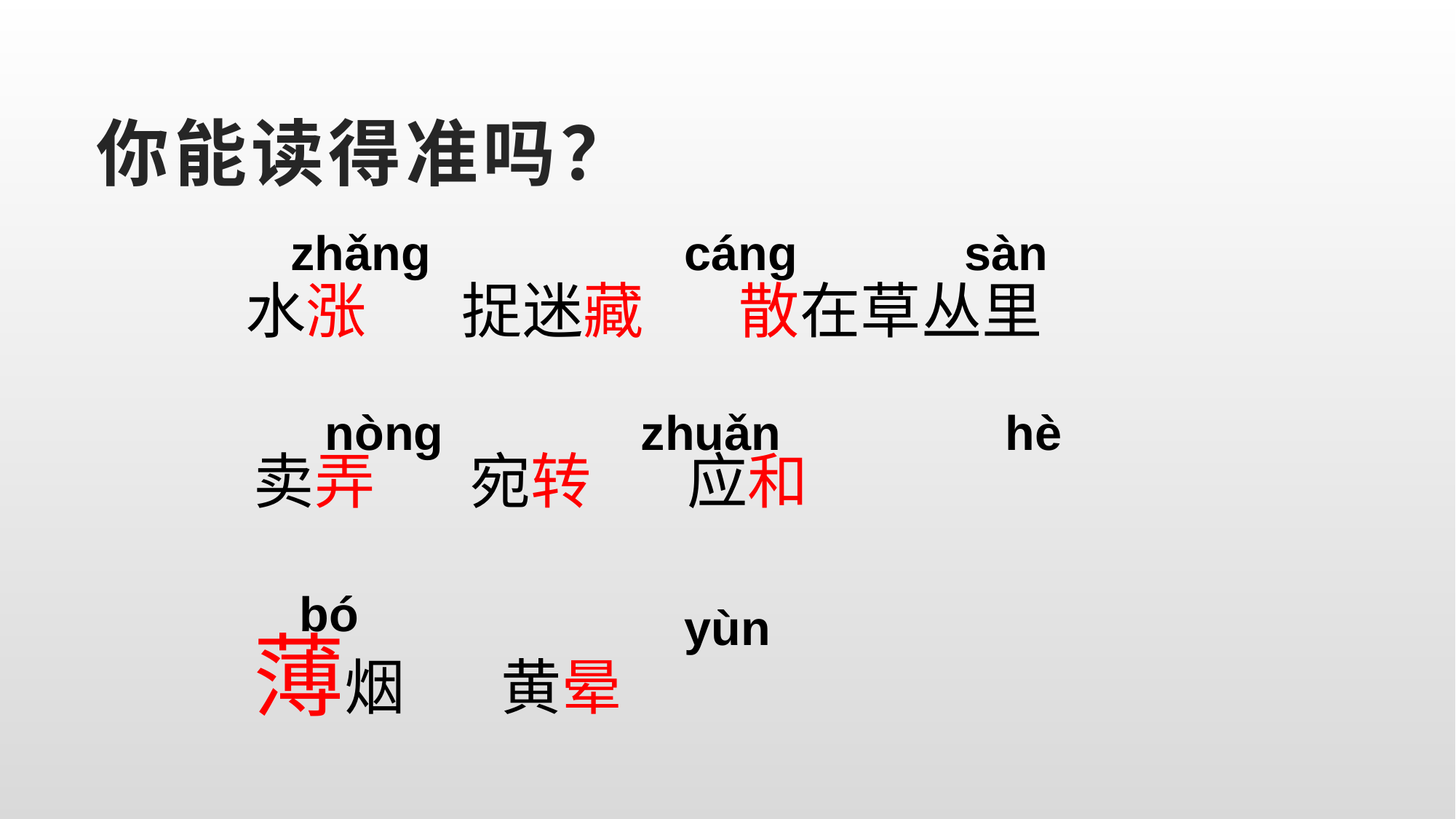

# 你能读得准吗？

  水涨       捉迷藏       散在草丛里

  卖弄       宛转       应和

  薄烟       黄晕

zhǎng
cáng
sàn
zhuǎn
nòng
hè
bó
yùn